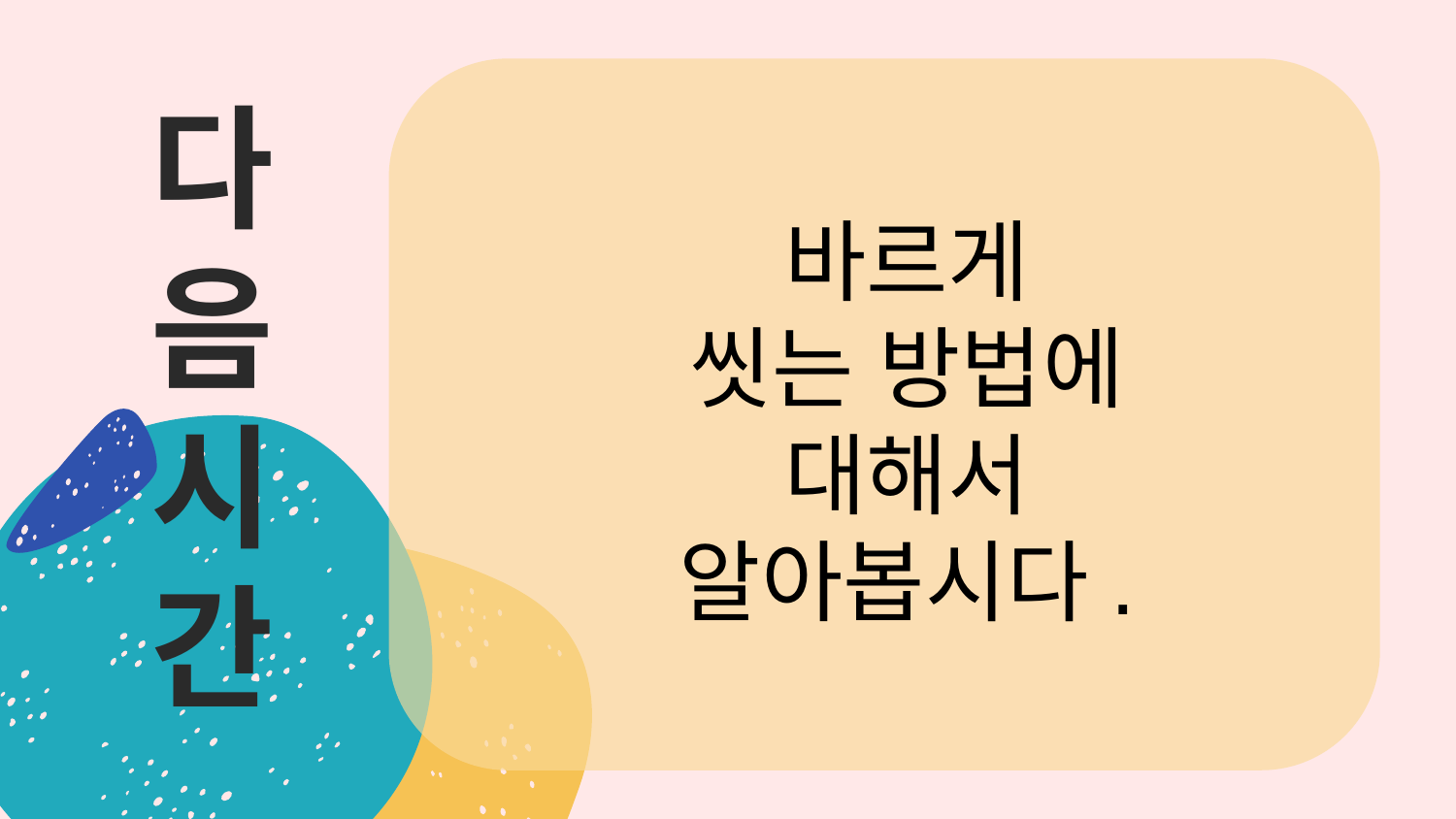

# 다 음 시 간
바르게
씻는 방법에
대해서
알아봅시다.